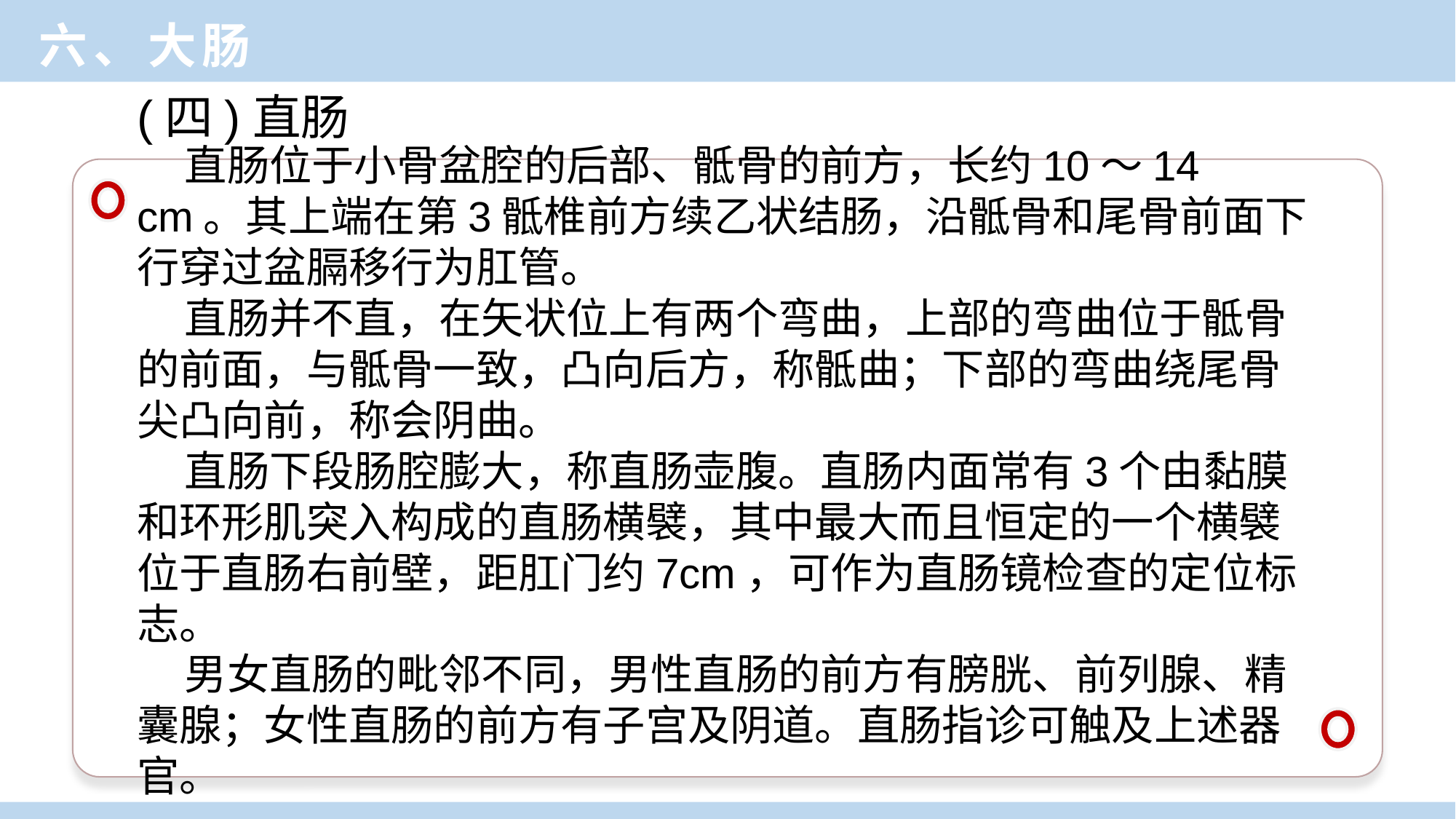

六、大肠
(四)直肠

    直肠位于小骨盆腔的后部、骶骨的前方，长约10～14 cm。其上端在第3骶椎前方续乙状结肠，沿骶骨和尾骨前面下行穿过盆膈移行为肛管。
    直肠并不直，在矢状位上有两个弯曲，上部的弯曲位于骶骨的前面，与骶骨一致，凸向后方，称骶曲；下部的弯曲绕尾骨尖凸向前，称会阴曲。
    直肠下段肠腔膨大，称直肠壶腹。直肠内面常有3个由黏膜和环形肌突入构成的直肠横襞，其中最大而且恒定的一个横襞位于直肠右前壁，距肛门约7cm，可作为直肠镜检查的定位标志。
    男女直肠的毗邻不同，男性直肠的前方有膀胱、前列腺、精囊腺；女性直肠的前方有子宫及阴道。直肠指诊可触及上述器官。